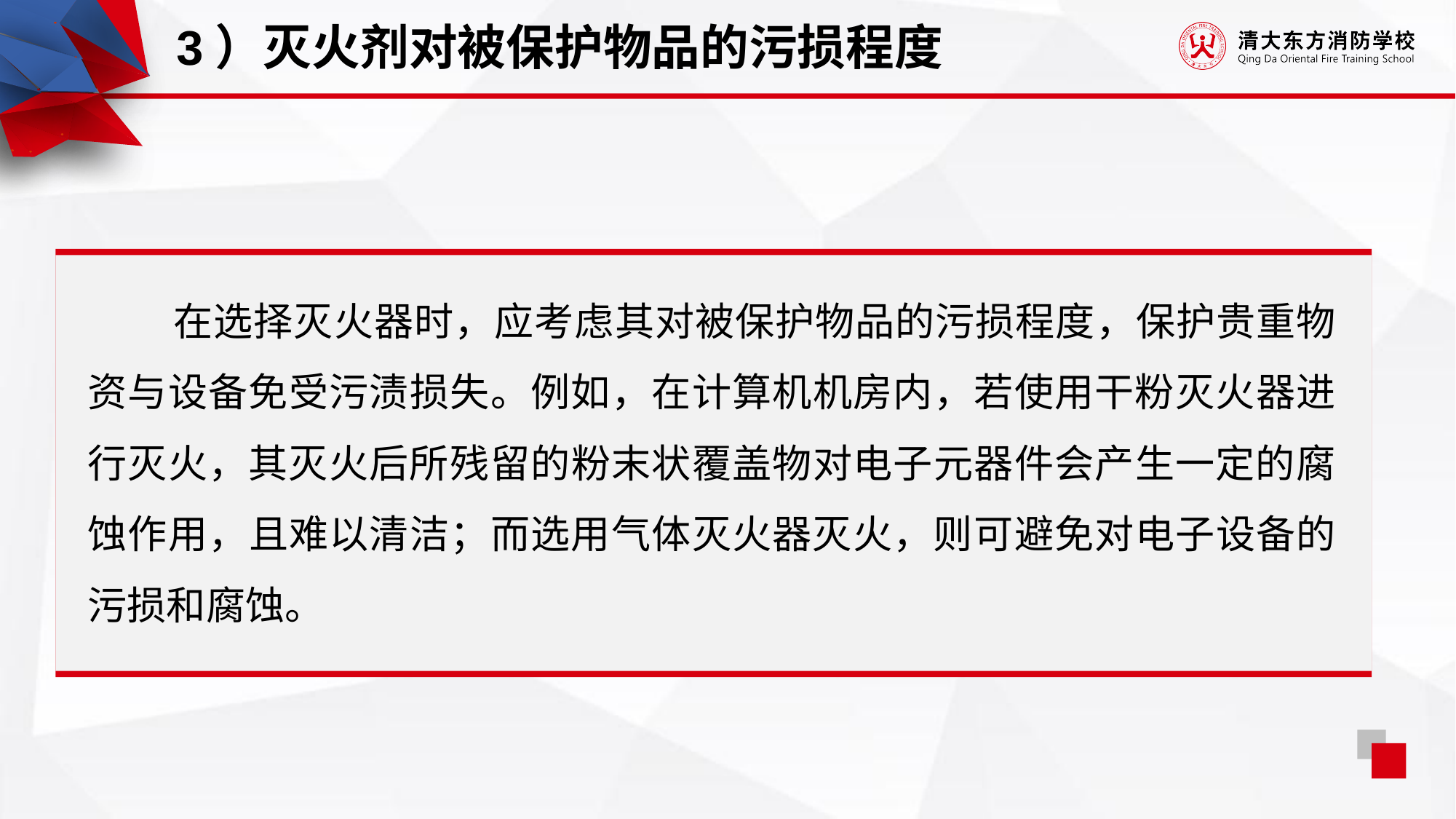

3）灭火剂对被保护物品的污损程度

在选择灭火器时，应考虑其对被保护物品的污损程度，保护贵重物资与设备免受污渍损失。例如，在计算机机房内，若使用干粉灭火器进行灭火，其灭火后所残留的粉末状覆盖物对电子元器件会产生一定的腐蚀作用，且难以清洁；而选用气体灭火器灭火，则可避免对电子设备的污损和腐蚀。